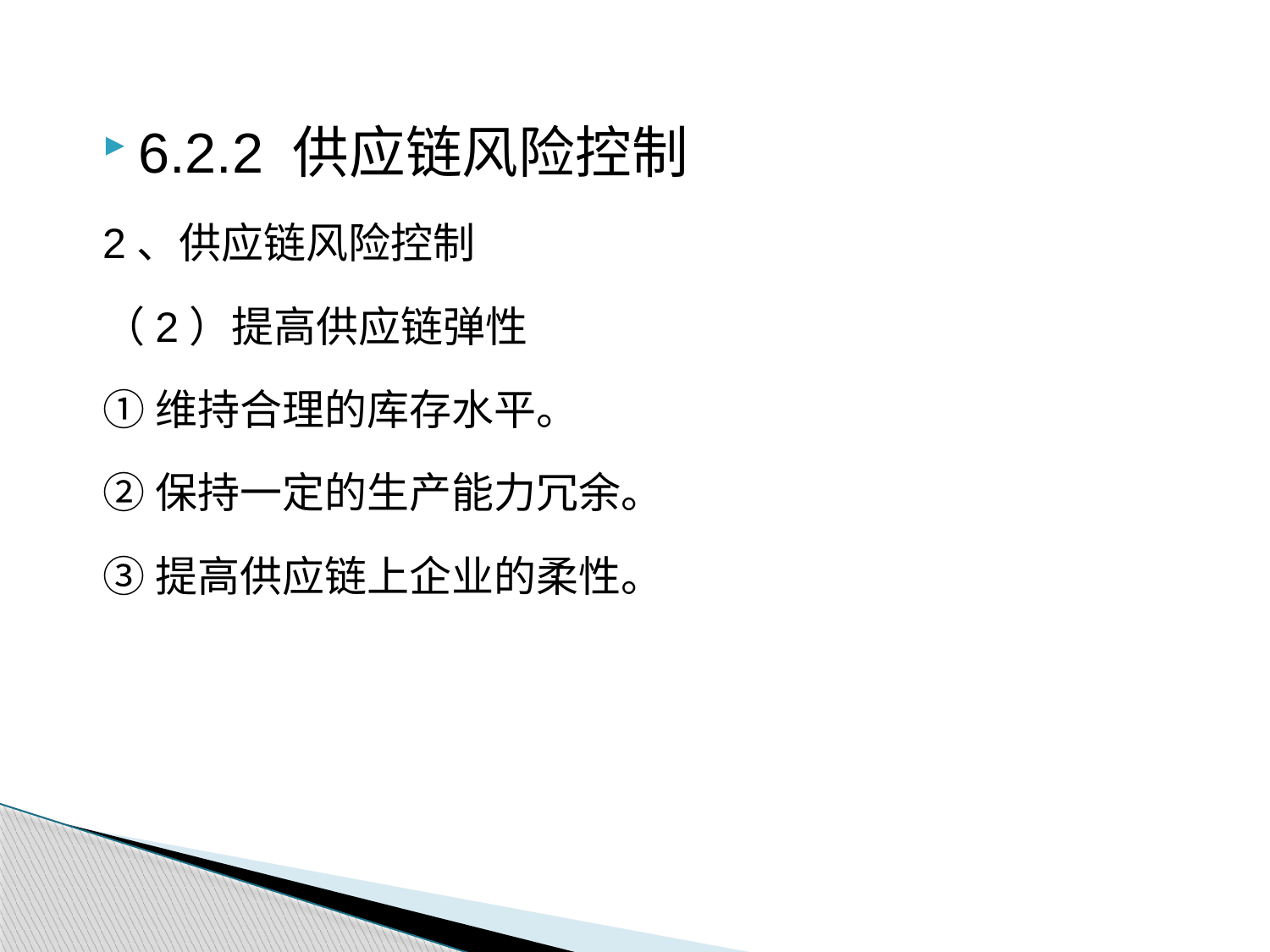

6.2.2 供应链风险控制
2、供应链风险控制
（2）提高供应链弹性
①维持合理的库存水平。
②保持一定的生产能力冗余。
③提高供应链上企业的柔性。